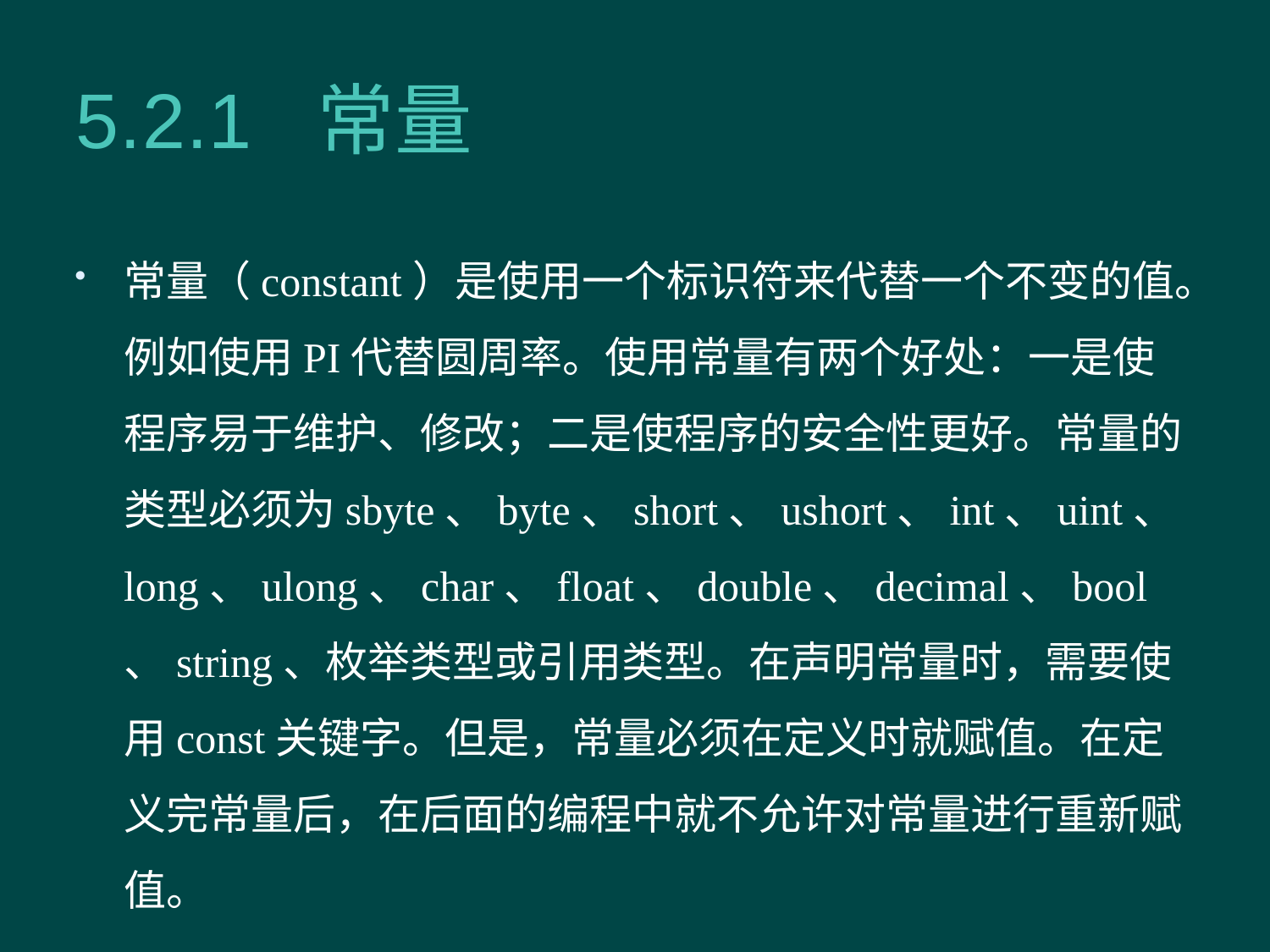

# 5.2.1  常量
常量（constant）是使用一个标识符来代替一个不变的值。例如使用PI代替圆周率。使用常量有两个好处：一是使程序易于维护、修改；二是使程序的安全性更好。常量的类型必须为sbyte、byte、short、ushort、int、uint、long、ulong、char、float、double、decimal、bool、string、枚举类型或引用类型。在声明常量时，需要使用const关键字。但是，常量必须在定义时就赋值。在定义完常量后，在后面的编程中就不允许对常量进行重新赋值。